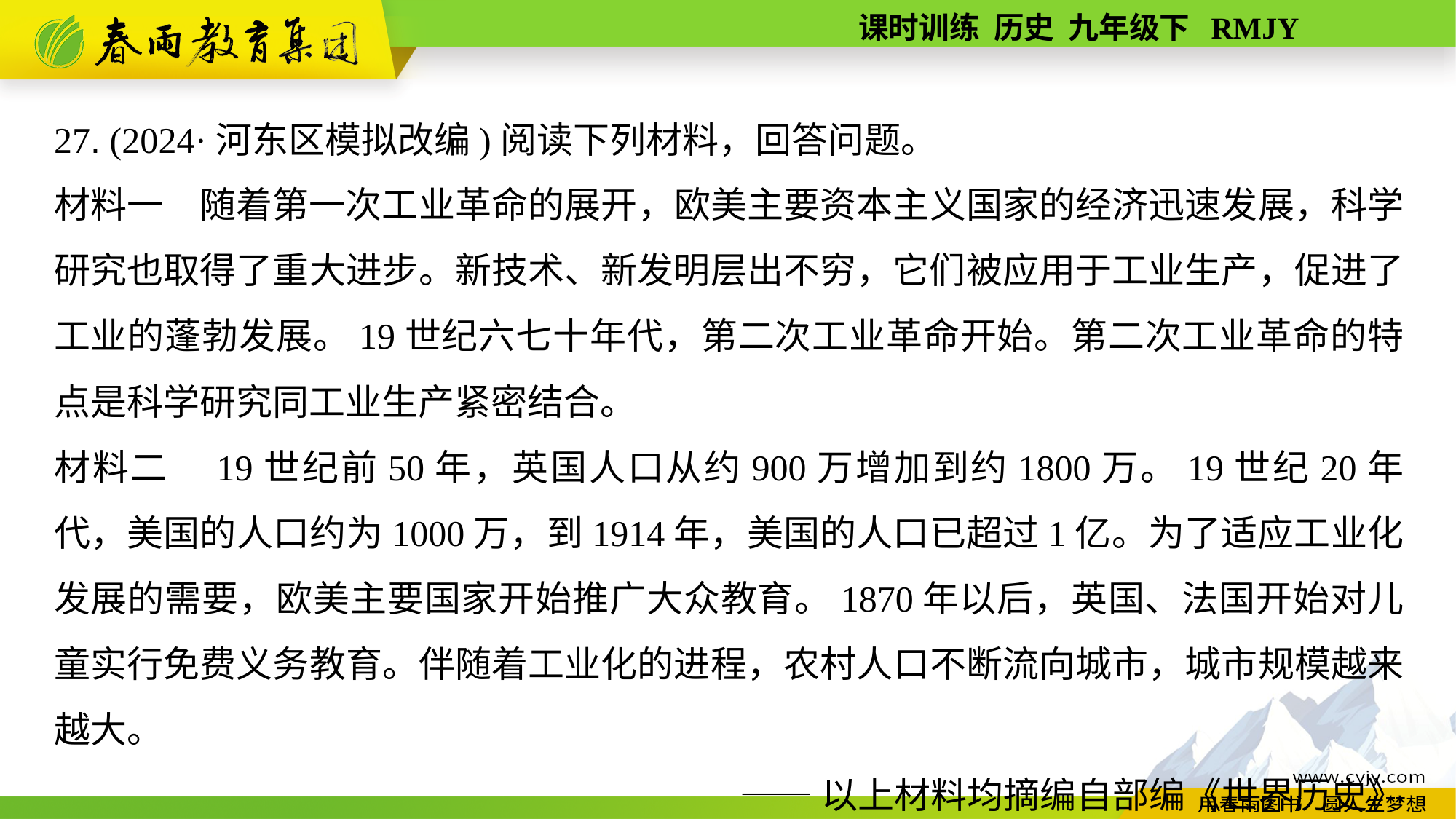

27. (2024·河东区模拟改编)阅读下列材料，回答问题。
材料一　随着第一次工业革命的展开，欧美主要资本主义国家的经济迅速发展，科学研究也取得了重大进步。新技术、新发明层出不穷，它们被应用于工业生产，促进了工业的蓬勃发展。19世纪六七十年代，第二次工业革命开始。第二次工业革命的特点是科学研究同工业生产紧密结合。
材料二　19世纪前50年，英国人口从约900万增加到约1800万。19世纪20年代，美国的人口约为1000万，到1914年，美国的人口已超过1亿。为了适应工业化发展的需要，欧美主要国家开始推广大众教育。1870年以后，英国、法国开始对儿童实行免费义务教育。伴随着工业化的进程，农村人口不断流向城市，城市规模越来越大。
——以上材料均摘编自部编《世界历史》